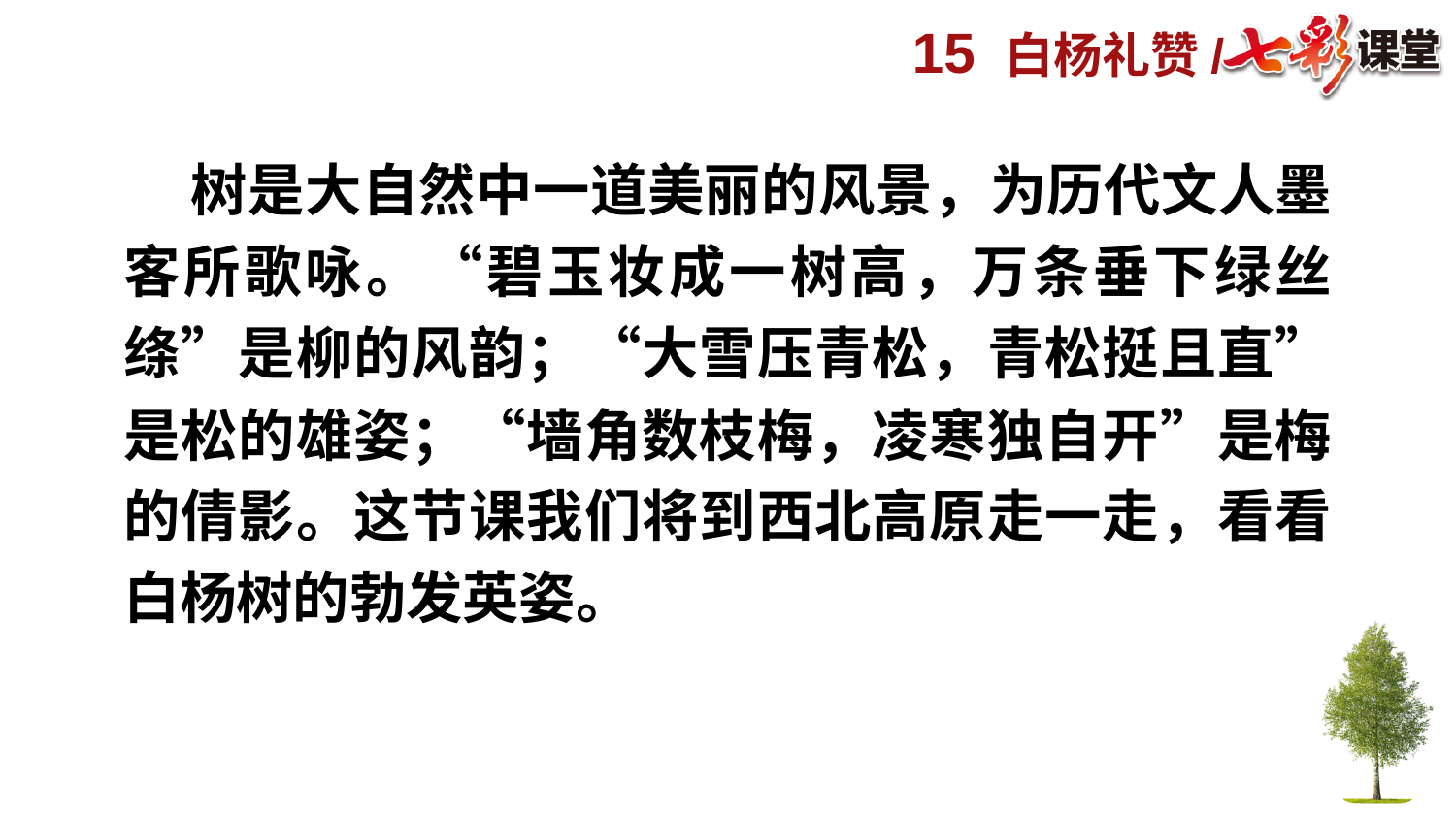

树是大自然中一道美丽的风景，为历代文人墨客所歌咏。“碧玉妆成一树高，万条垂下绿丝绦”是柳的风韵；“大雪压青松，青松挺且直”是松的雄姿；“墙角数枝梅，凌寒独自开”是梅的倩影。这节课我们将到西北高原走一走，看看白杨树的勃发英姿。